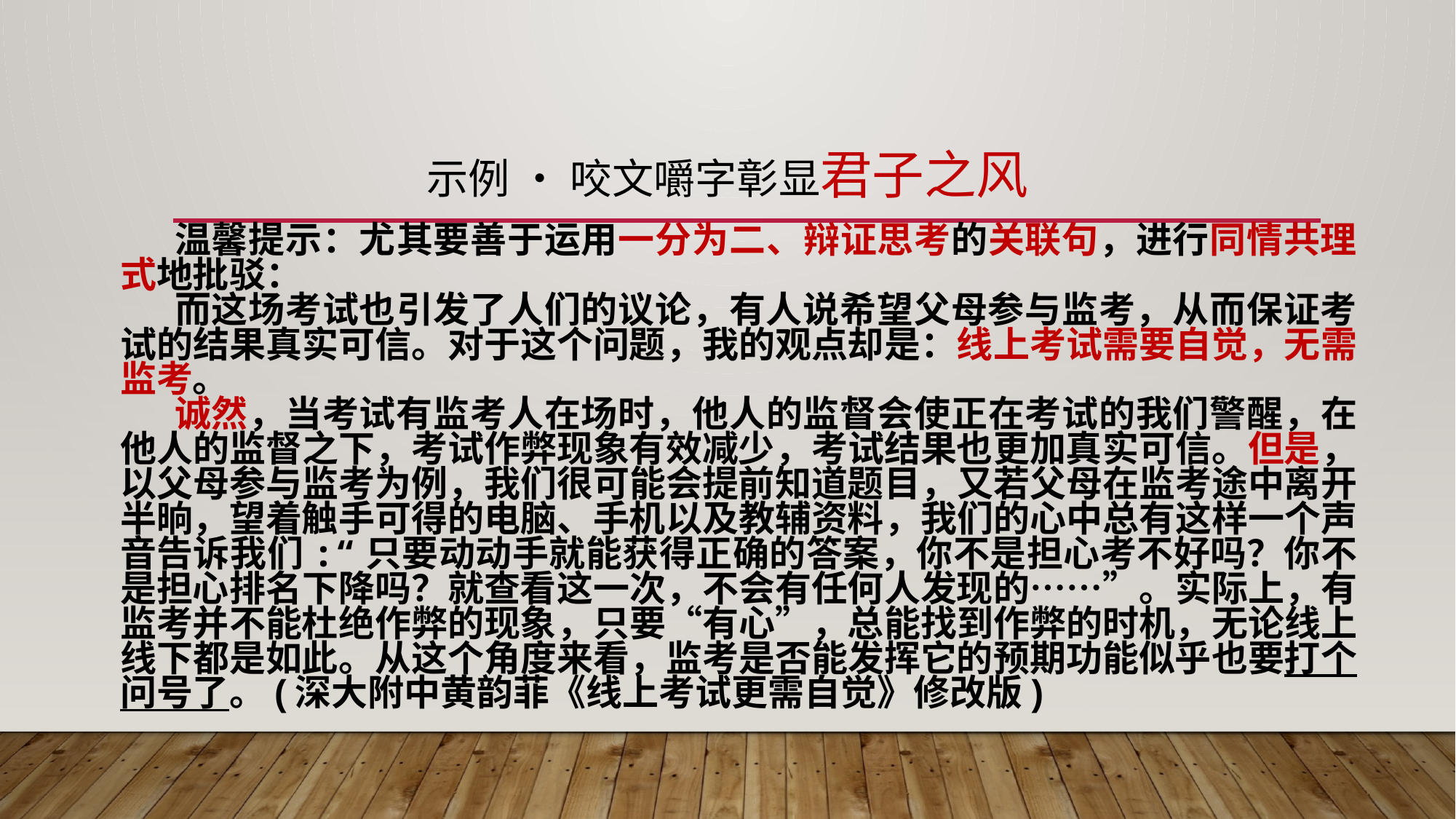

# 示例 • 咬文嚼字彰显君子之风
温馨提示：尤其要善于运用一分为二、辩证思考的关联句，进行同情共理式地批驳：
而这场考试也引发了人们的议论，有人说希望父母参与监考，从而保证考试的结果真实可信。对于这个问题，我的观点却是：线上考试需要自觉，无需监考。
诚然，当考试有监考人在场时，他人的监督会使正在考试的我们警醒，在他人的监督之下，考试作弊现象有效减少，考试结果也更加真实可信。但是，以父母参与监考为例，我们很可能会提前知道题目，又若父母在监考途中离开半晌，望着触手可得的电脑、手机以及教辅资料，我们的心中总有这样一个声音告诉我们:“只要动动手就能获得正确的答案，你不是担心考不好吗？你不是担心排名下降吗？就查看这一次，不会有任何人发现的……”。实际上，有监考并不能杜绝作弊的现象，只要“有心”，总能找到作弊的时机，无论线上线下都是如此。从这个角度来看，监考是否能发挥它的预期功能似乎也要打个问号了。(深大附中黄韵菲《线上考试更需自觉》修改版)